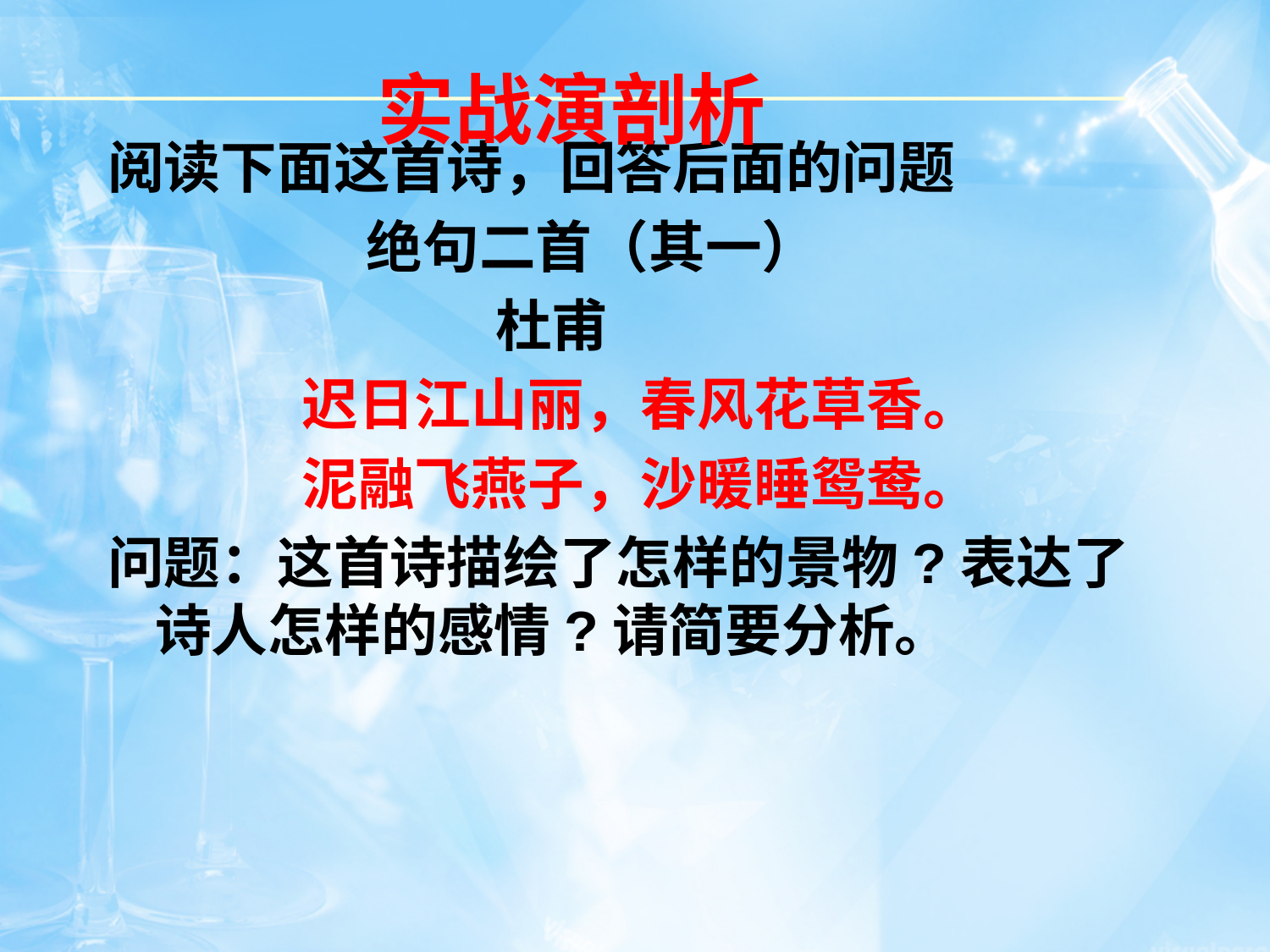

实战演剖析
阅读下面这首诗，回答后面的问题
                   绝句二首（其一）
                             杜甫
              迟日江山丽，春风花草香。
              泥融飞燕子，沙暖睡鸳鸯。
问题：这首诗描绘了怎样的景物?表达了诗人怎样的感情?请简要分析。